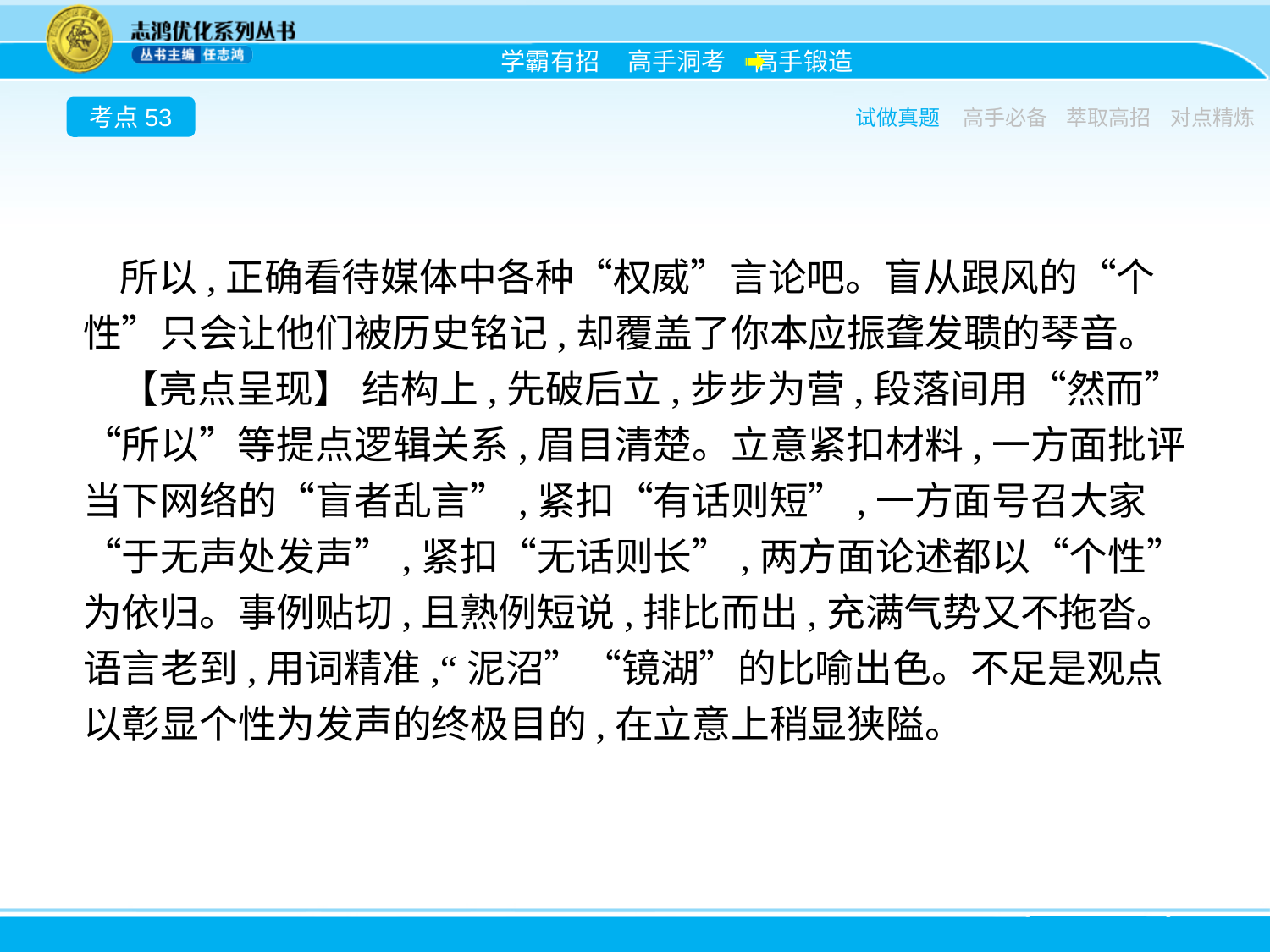

考点53
试做真题
高手必备
萃取高招
对点精炼
所以,正确看待媒体中各种“权威”言论吧。盲从跟风的“个性”只会让他们被历史铭记,却覆盖了你本应振聋发聩的琴音。
【亮点呈现】 结构上,先破后立,步步为营,段落间用“然而”“所以”等提点逻辑关系,眉目清楚。立意紧扣材料,一方面批评当下网络的“盲者乱言”,紧扣“有话则短”,一方面号召大家“于无声处发声”,紧扣“无话则长”,两方面论述都以“个性”为依归。事例贴切,且熟例短说,排比而出,充满气势又不拖沓。语言老到,用词精准,“泥沼”“镜湖”的比喻出色。不足是观点以彰显个性为发声的终极目的,在立意上稍显狭隘。